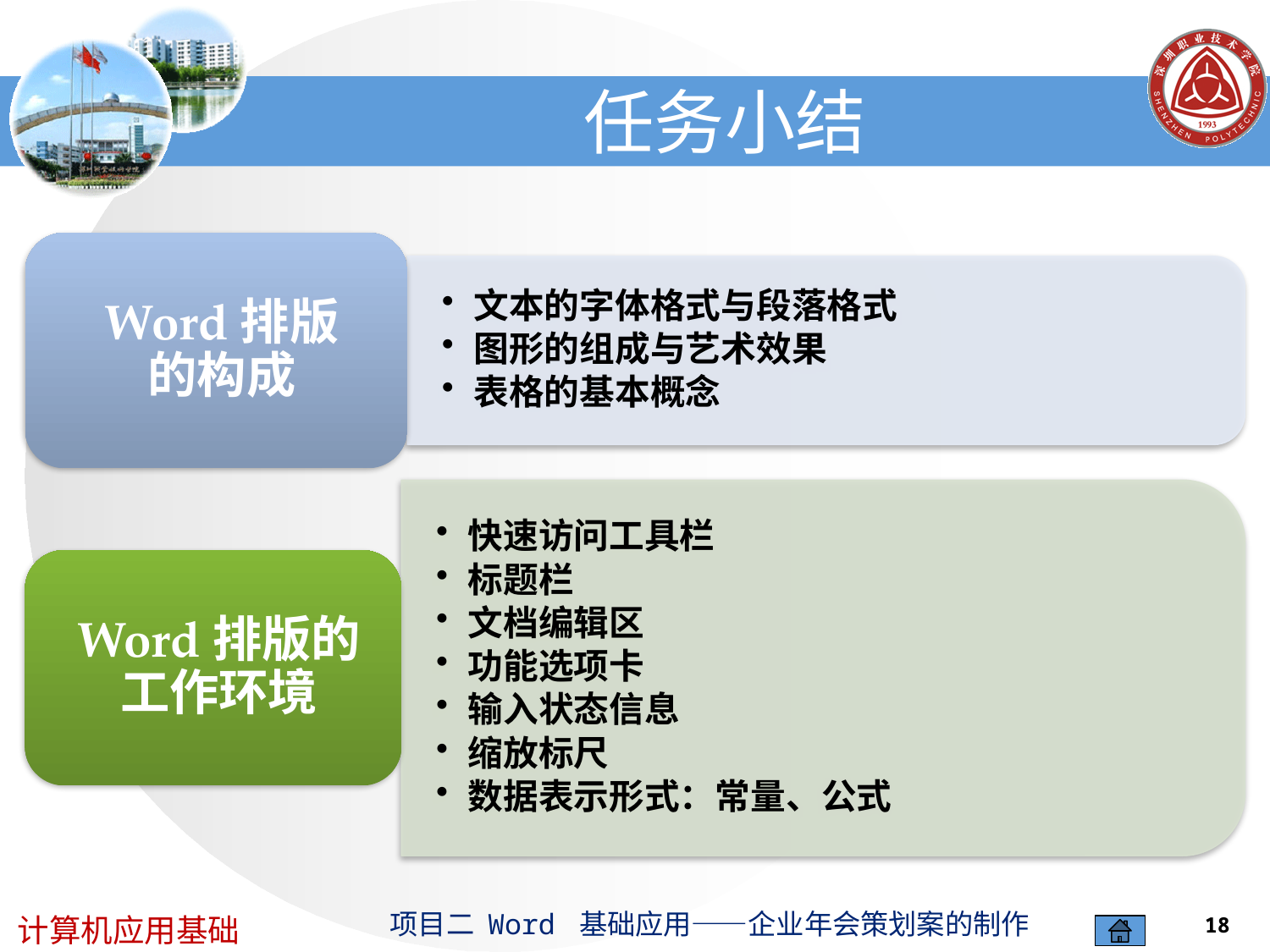

# 任务小结
文本的字体格式与段落格式
图形的组成与艺术效果
表格的基本概念
Word排版
的构成
快速访问工具栏
标题栏
文档编辑区
功能选项卡
输入状态信息
缩放标尺
数据表示形式：常量、公式
Word排版的工作环境

18